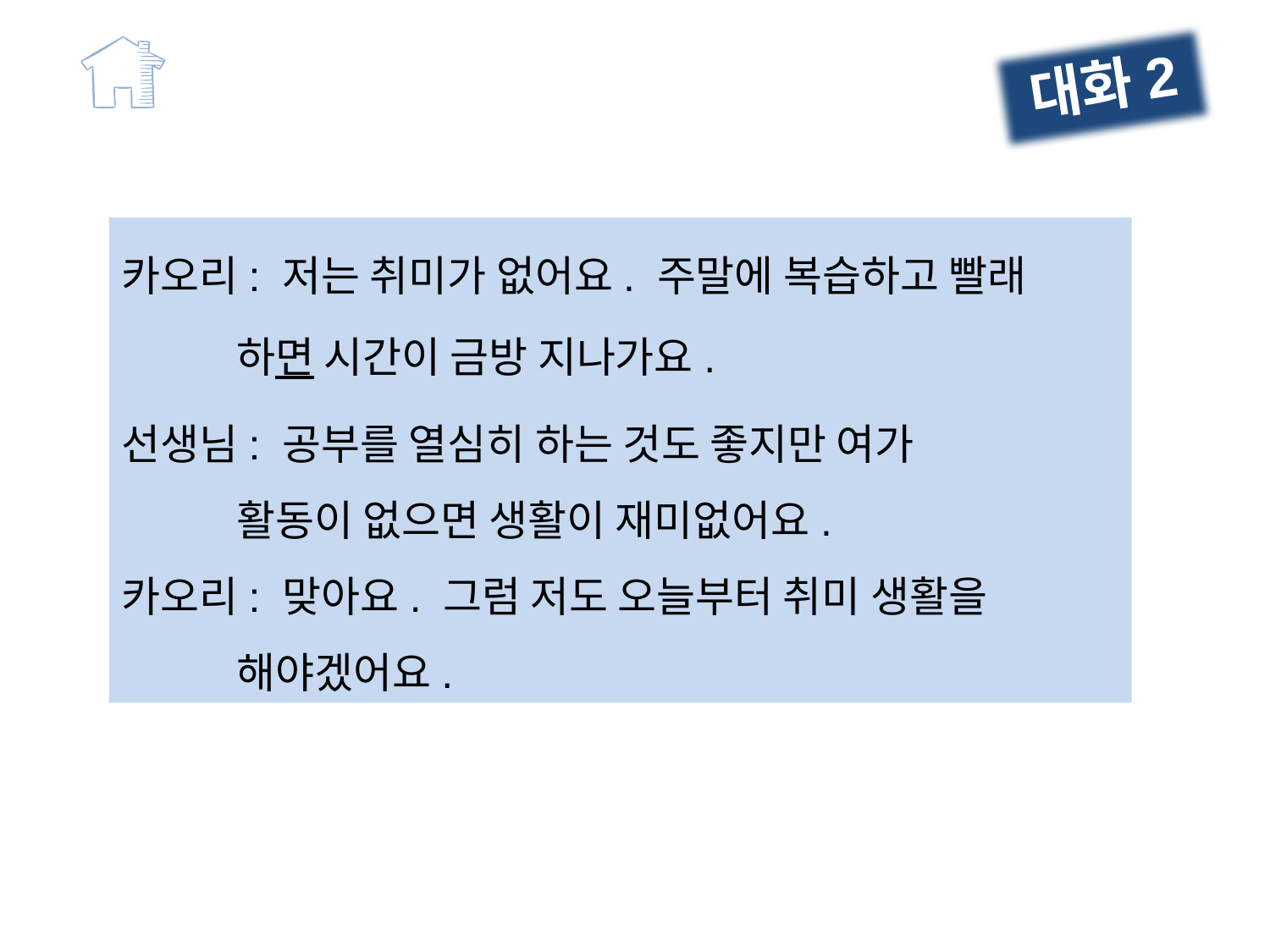

대화2
카오리: 저는 취미가 없어요. 주말에 복습하고 빨래
           하면 시간이 금방 지나가요.
선생님: 공부를 열심히 하는 것도 좋지만 여가
           활동이 없으면 생활이 재미없어요.
카오리: 맞아요. 그럼 저도 오늘부터 취미 생활을
           해야겠어요.